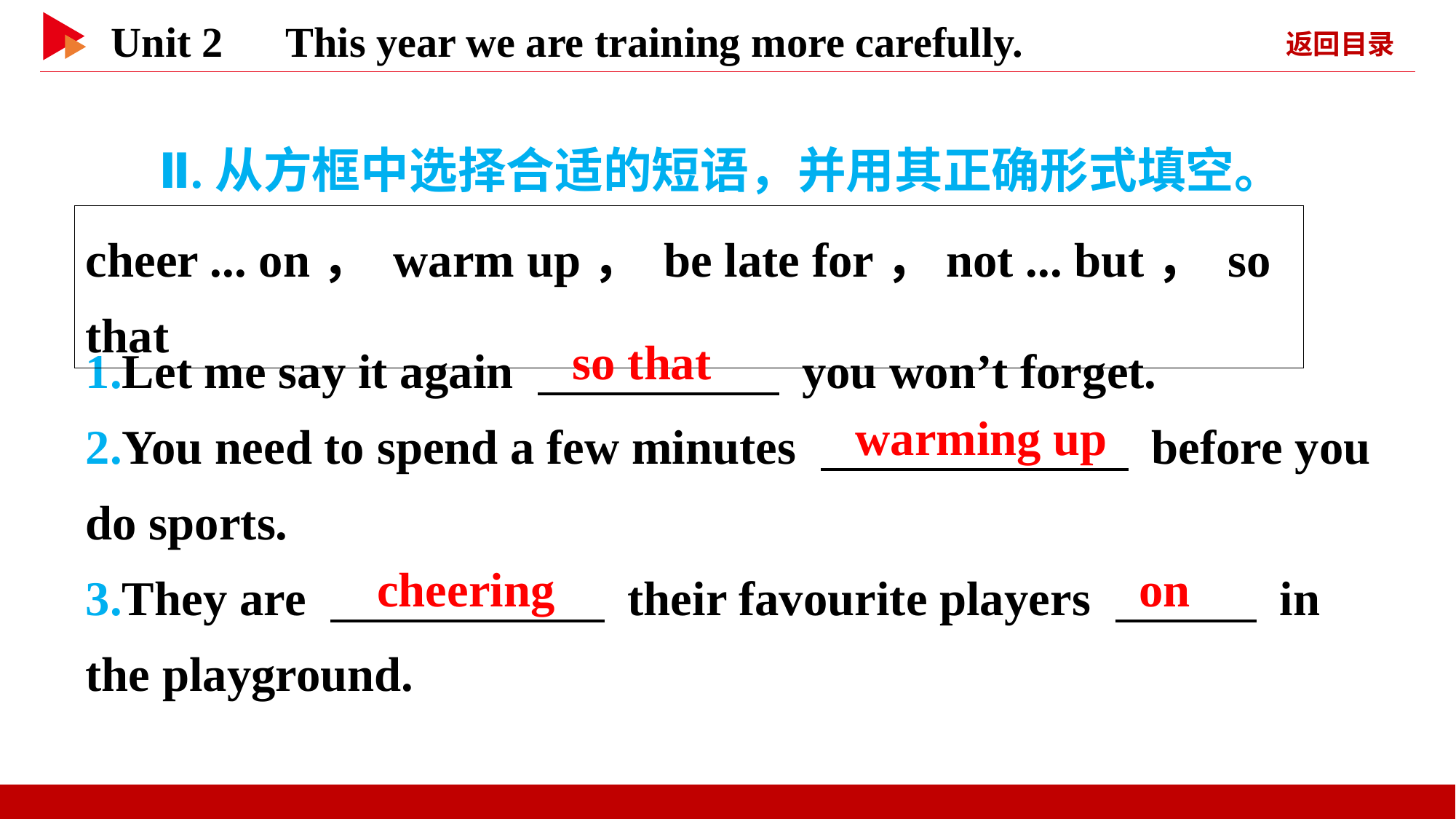

Ⅱ.从方框中选择合适的短语，并用其正确形式填空。
cheer ... on， warm up， be late for，not ... but， so that
1.Let me say it again 　             　 you won’t forget.
2.You need to spend a few minutes 　                   　 before you do sports.
3.They are 　                　 their favourite players 　    　 in the playground.
so that
warming up
　cheering
　on